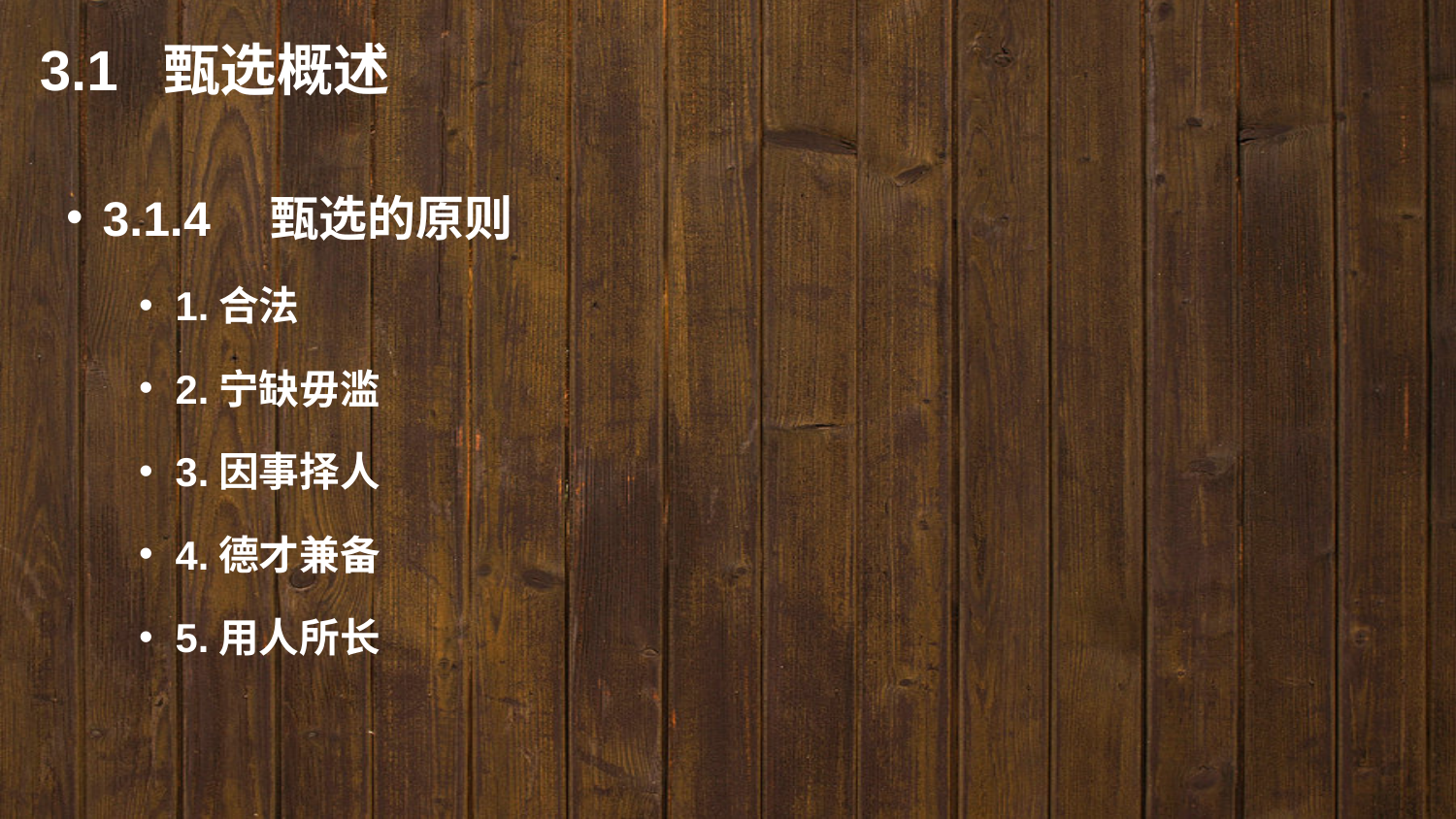

3.1  甄选概述
3.1.4　甄选的原则
1.合法
2.宁缺毋滥
3.因事择人
4.德才兼备
5.用人所长